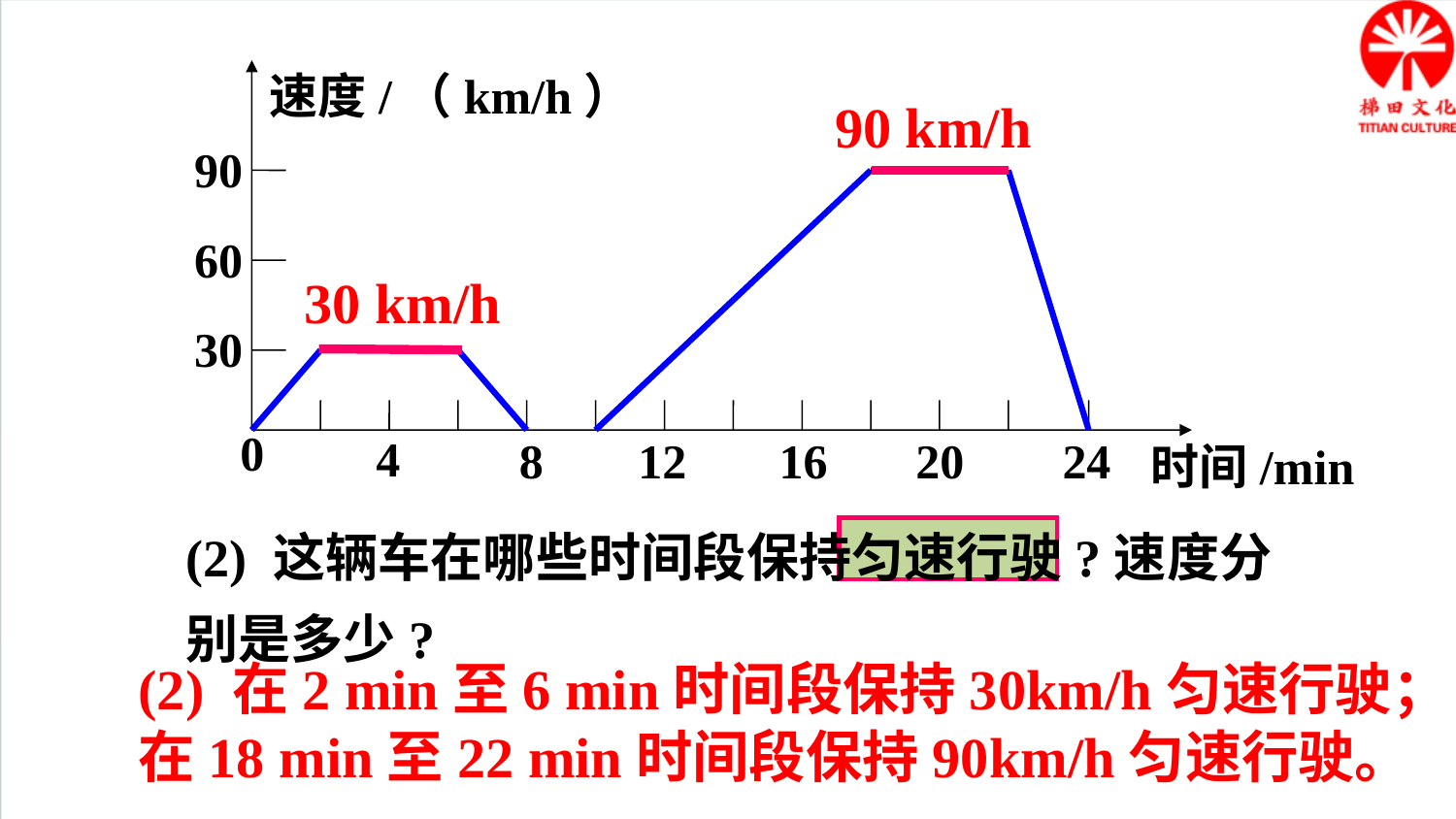

速度/（km/h）

90

60

30

0
4
8
12
16
20
24

时间/min
90 km/h
30 km/h
(2) 这辆车在哪些时间段保持匀速行驶?速度分别是多少?

(2) 在2 min至6 min时间段保持30km/h匀速行驶；在18 min至22 min时间段保持90km/h匀速行驶。